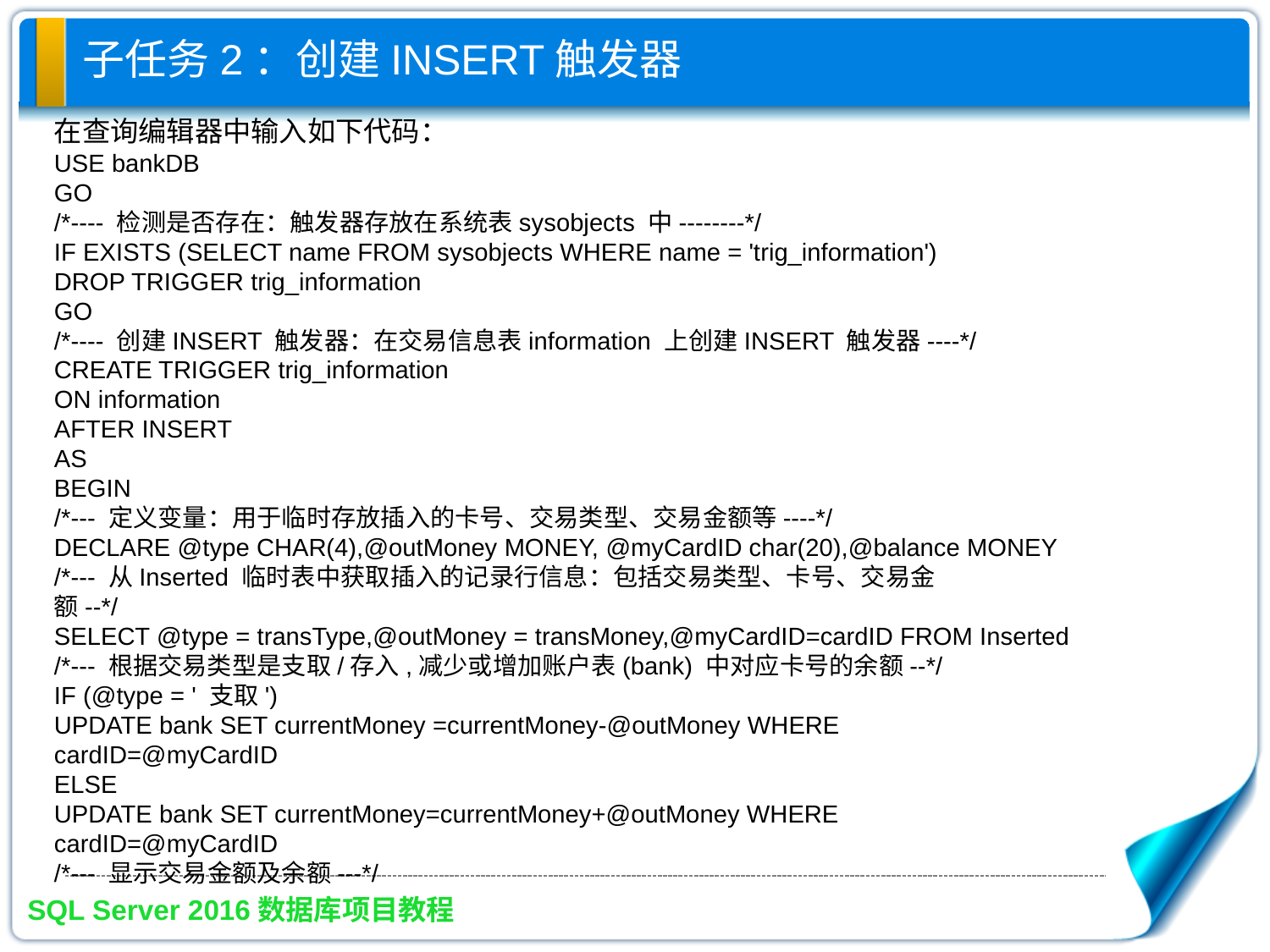

子任务2：创建INSERT触发器
在查询编辑器中输入如下代码：
USE bankDB
GO
/*---- 检测是否存在：触发器存放在系统表sysobjects 中--------*/
IF EXISTS (SELECT name FROM sysobjects WHERE name = 'trig_information')
DROP TRIGGER trig_information
GO
/*---- 创建INSERT 触发器：在交易信息表information 上创建INSERT 触发器----*/
CREATE TRIGGER trig_information
ON information
AFTER INSERT
AS
BEGIN
/*--- 定义变量：用于临时存放插入的卡号、交易类型、交易金额等----*/
DECLARE @type CHAR(4),@outMoney MONEY, @myCardID char(20),@balance MONEY
/*--- 从Inserted 临时表中获取插入的记录行信息：包括交易类型、卡号、交易金
额--*/
SELECT @type = transType,@outMoney = transMoney,@myCardID=cardID FROM Inserted
/*--- 根据交易类型是支取/存入,减少或增加账户表(bank) 中对应卡号的余额--*/
IF (@type = ' 支取')
UPDATE bank SET currentMoney =currentMoney-@outMoney WHERE
cardID=@myCardID
ELSE
UPDATE bank SET currentMoney=currentMoney+@outMoney WHERE
cardID=@myCardID
/*--- 显示交易金额及余额---*/